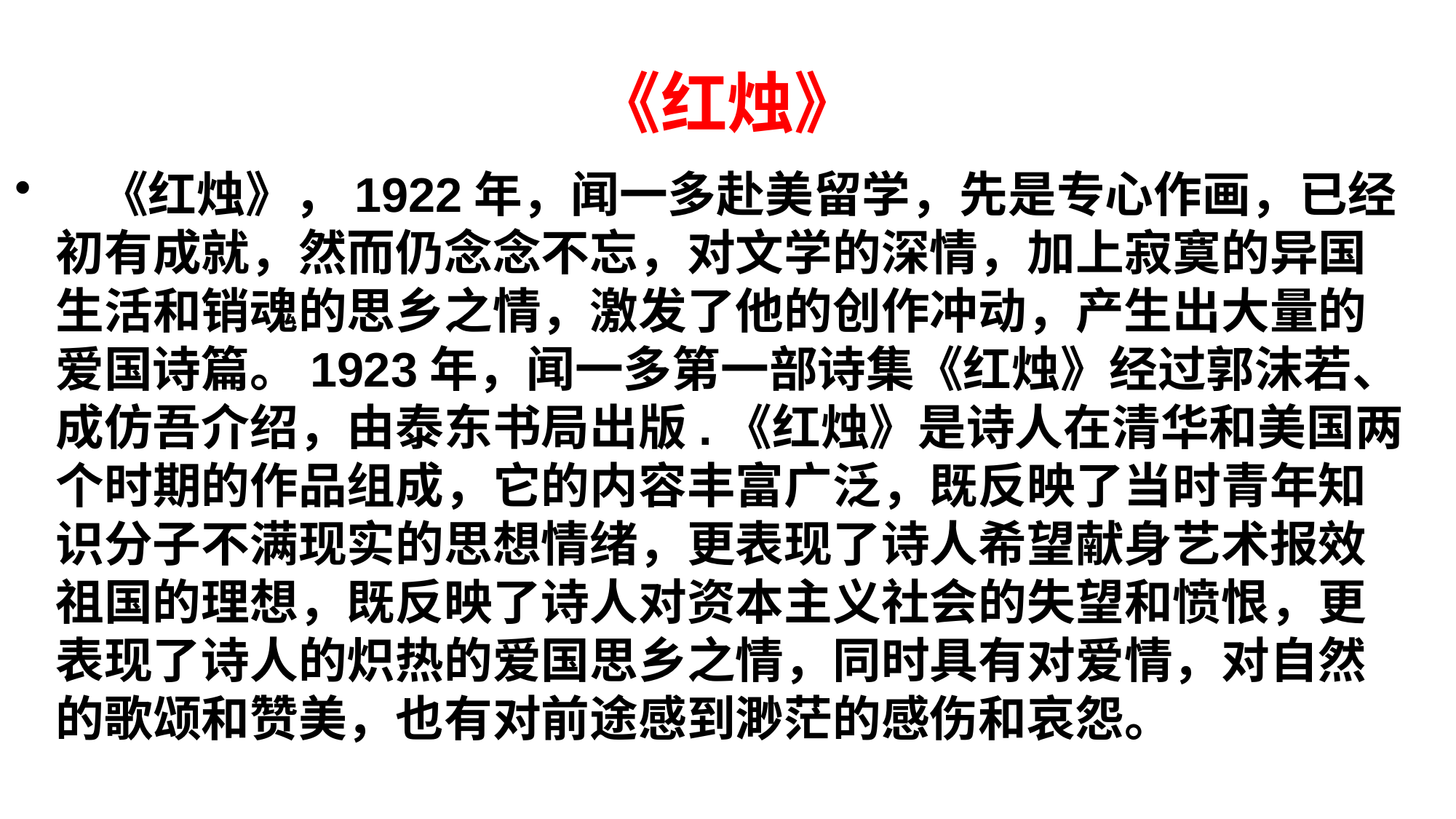

# 《红烛》
   《红烛》，1922年，闻一多赴美留学，先是专心作画，已经初有成就，然而仍念念不忘，对文学的深情，加上寂寞的异国生活和销魂的思乡之情，激发了他的创作冲动，产生出大量的爱国诗篇。1923年，闻一多第一部诗集《红烛》经过郭沫若、成仿吾介绍，由泰东书局出版.《红烛》是诗人在清华和美国两个时期的作品组成，它的内容丰富广泛，既反映了当时青年知识分子不满现实的思想情绪，更表现了诗人希望献身艺术报效祖国的理想，既反映了诗人对资本主义社会的失望和愤恨，更表现了诗人的炽热的爱国思乡之情，同时具有对爱情，对自然的歌颂和赞美，也有对前途感到渺茫的感伤和哀怨。